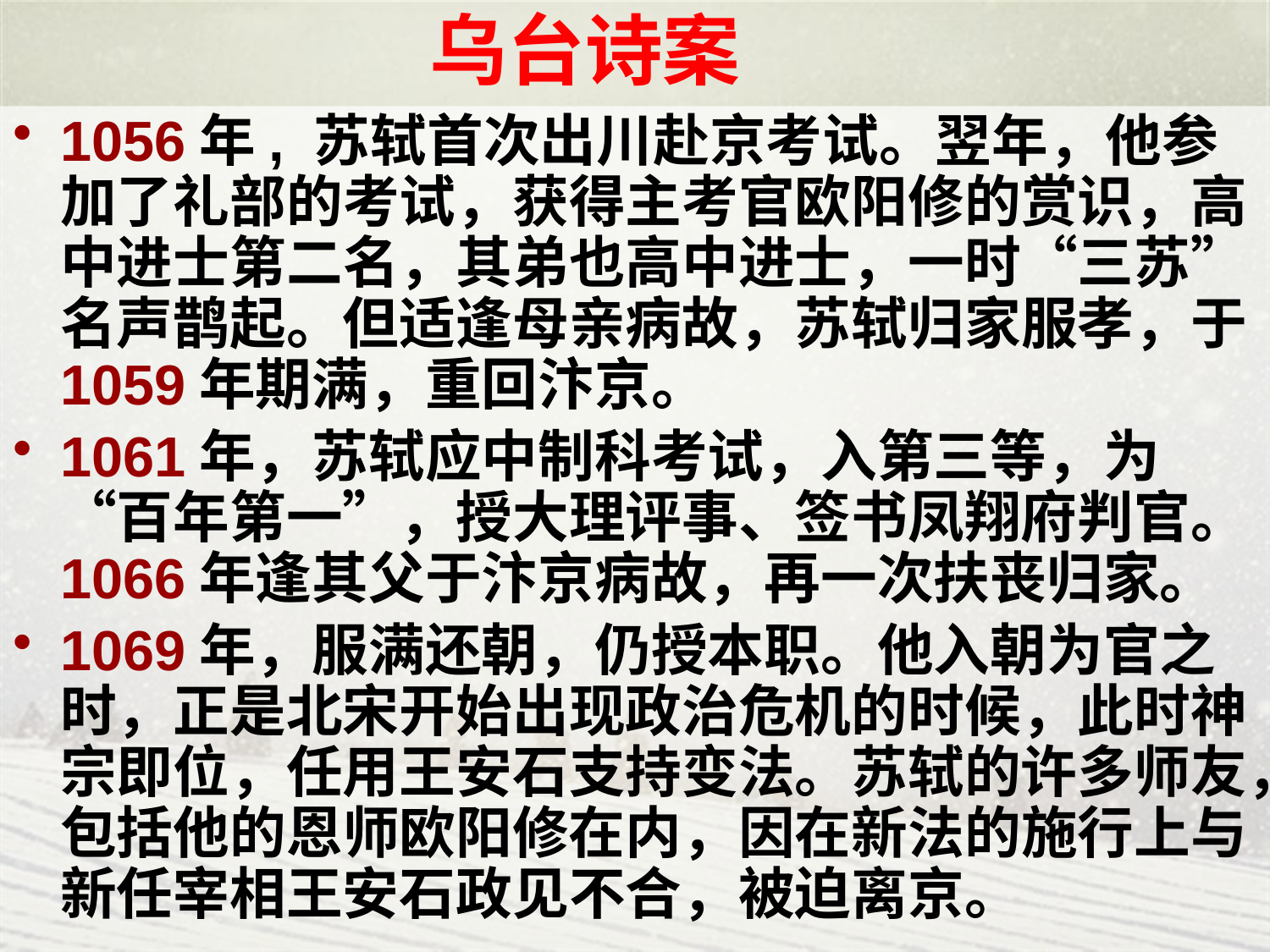

# 乌台诗案
1056年, 苏轼首次出川赴京考试。翌年，他参加了礼部的考试，获得主考官欧阳修的赏识，高中进士第二名，其弟也高中进士，一时“三苏”名声鹊起。但适逢母亲病故，苏轼归家服孝，于1059年期满，重回汴京。
1061年，苏轼应中制科考试，入第三等，为“百年第一”，授大理评事、签书凤翔府判官。1066年逢其父于汴京病故，再一次扶丧归家。
1069年，服满还朝，仍授本职。他入朝为官之时，正是北宋开始出现政治危机的时候，此时神宗即位，任用王安石支持变法。苏轼的许多师友，包括他的恩师欧阳修在内，因在新法的施行上与新任宰相王安石政见不合，被迫离京。